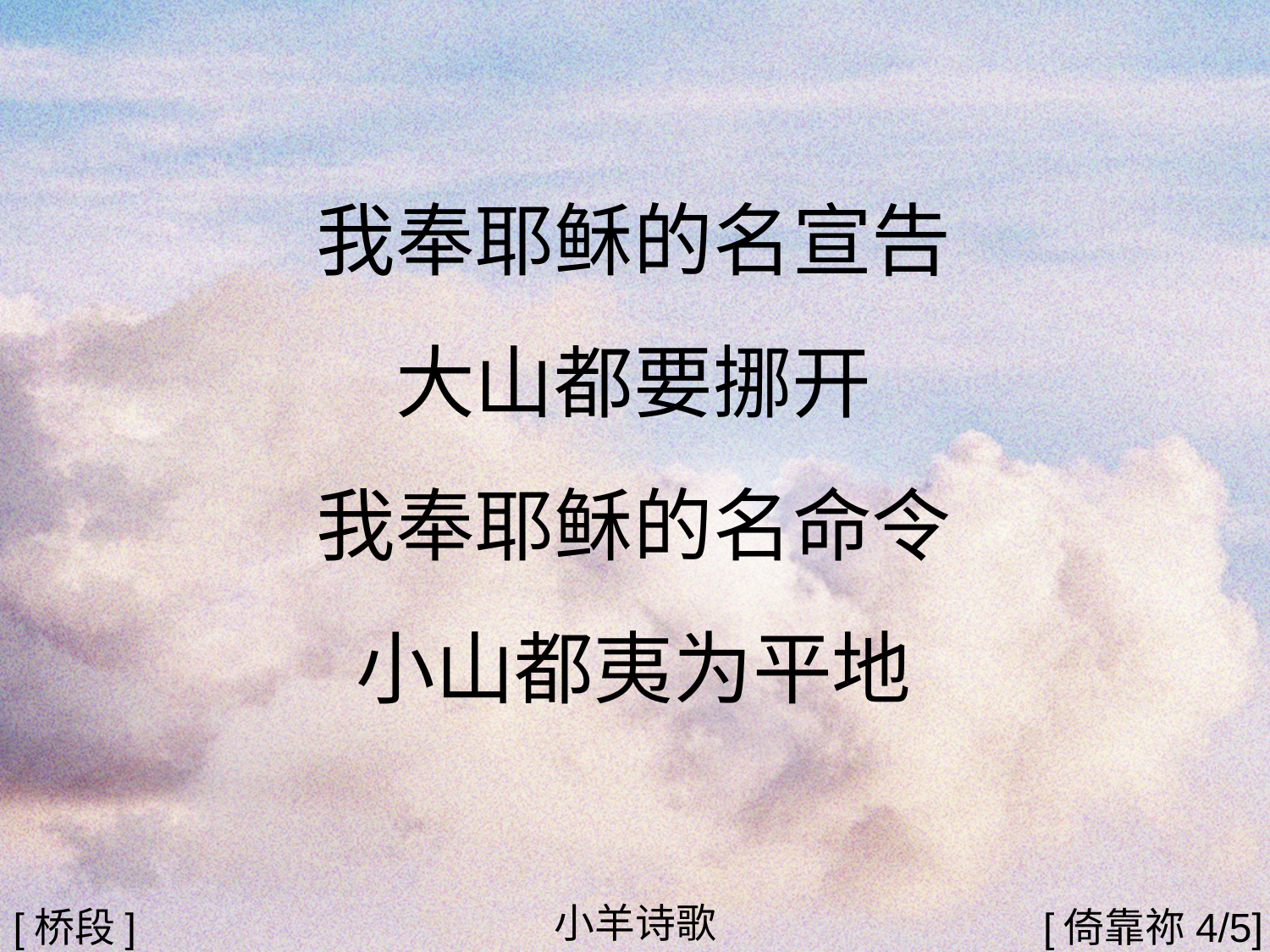

我奉耶稣的名宣告
大山都要挪开
我奉耶稣的名命令
小山都夷为平地
#

小羊诗歌
[桥段]
[倚靠祢4/5]